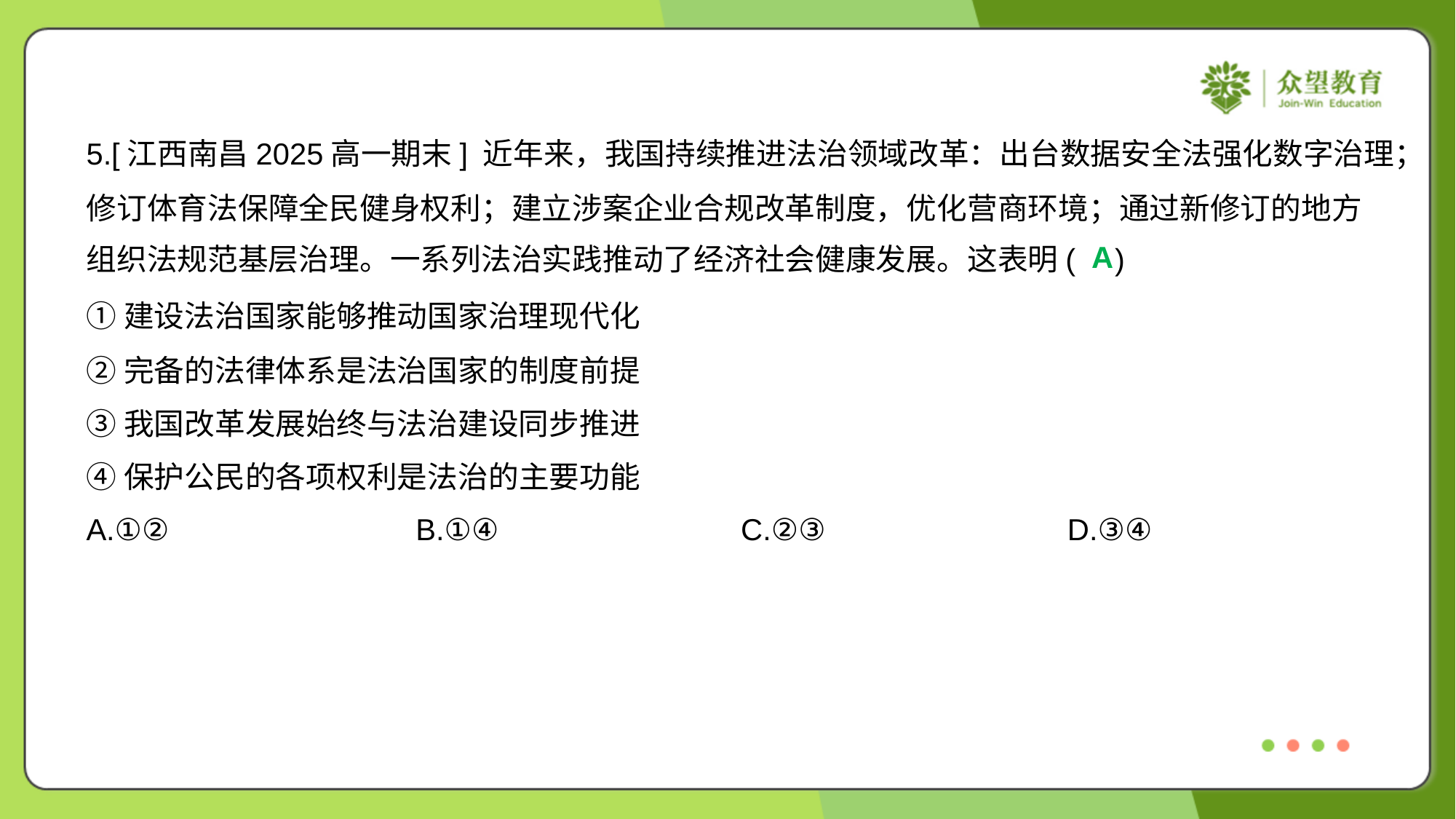

5.[江西南昌2025高一期末] 近年来，我国持续推进法治领域改革：出台数据安全法强化数字治理；
修订体育法保障全民健身权利；建立涉案企业合规改革制度，优化营商环境；通过新修订的地方
组织法规范基层治理。一系列法治实践推动了经济社会健康发展。这表明(     )
A
①建设法治国家能够推动国家治理现代化
②完备的法律体系是法治国家的制度前提
③我国改革发展始终与法治建设同步推进
④保护公民的各项权利是法治的主要功能
A.①②	B.①④	C.②③	D.③④